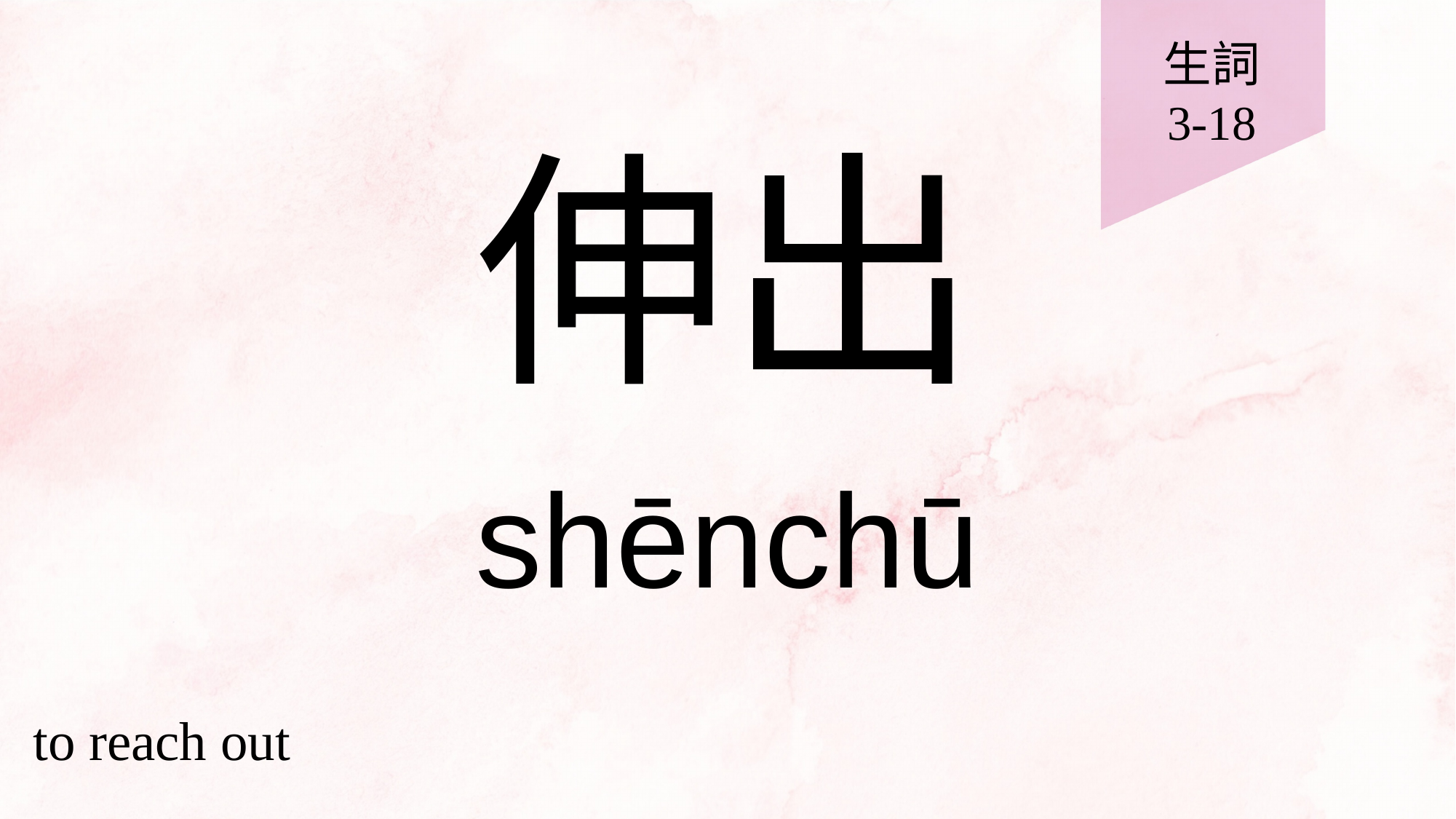

生詞
3-18
# 伸出
shēnchū
to reach out